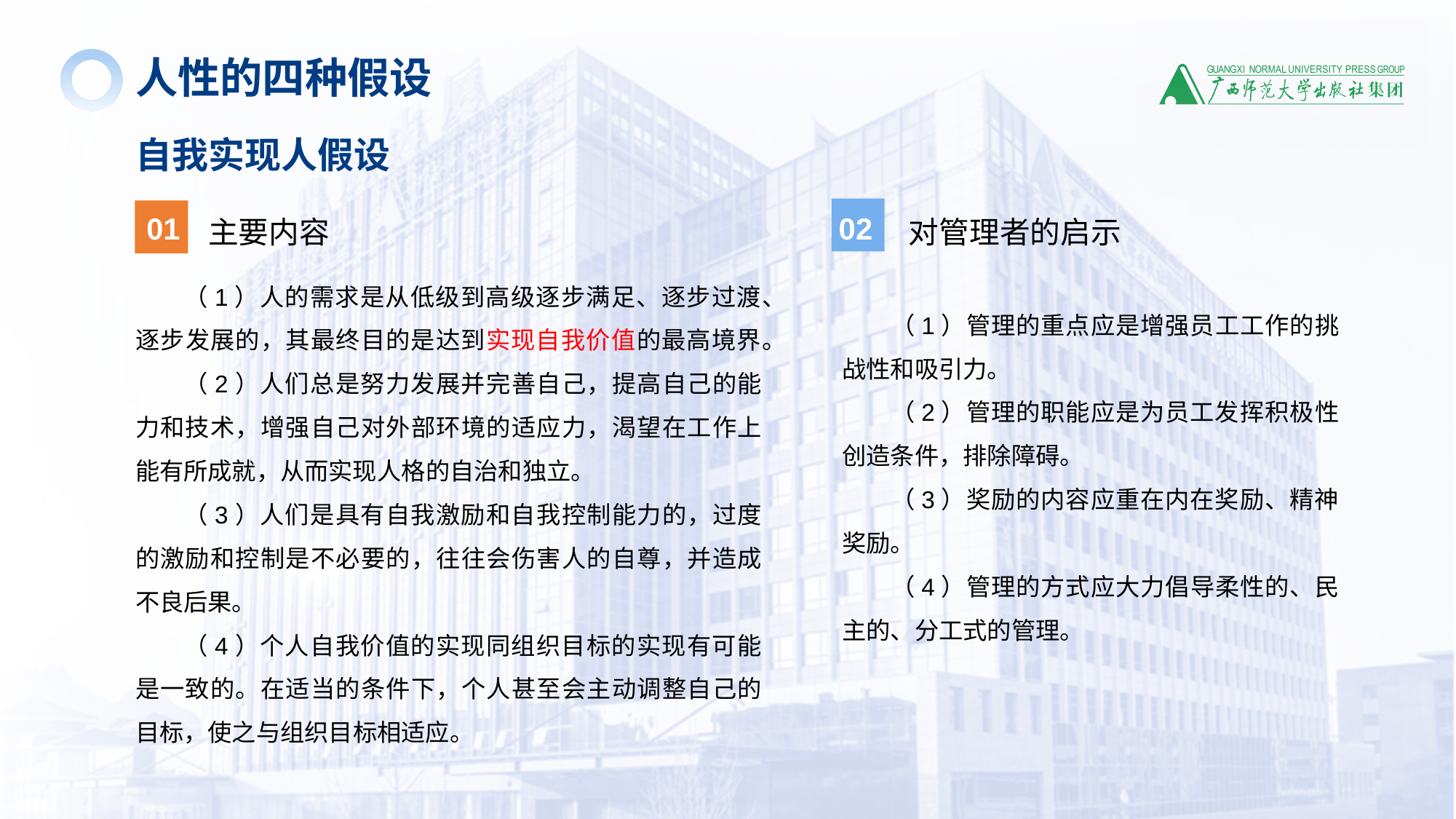

人性的四种假设

自我实现人假设

01
02
主要内容
对管理者的启示
（1）人的需求是从低级到高级逐步满足、逐步过渡、逐步发展的，其最终目的是达到实现自我价值的最高境界。
（2）人们总是努力发展并完善自己，提高自己的能力和技术，增强自己对外部环境的适应力，渴望在工作上能有所成就，从而实现人格的自治和独立。
（3）人们是具有自我激励和自我控制能力的，过度的激励和控制是不必要的，往往会伤害人的自尊，并造成不良后果。
（4）个人自我价值的实现同组织目标的实现有可能是一致的。在适当的条件下，个人甚至会主动调整自己的目标，使之与组织目标相适应。
（1）管理的重点应是增强员工工作的挑战性和吸引力。
（2）管理的职能应是为员工发挥积极性创造条件，排除障碍。
（3）奖励的内容应重在内在奖励、精神奖励。
（4）管理的方式应大力倡导柔性的、民主的、分工式的管理。